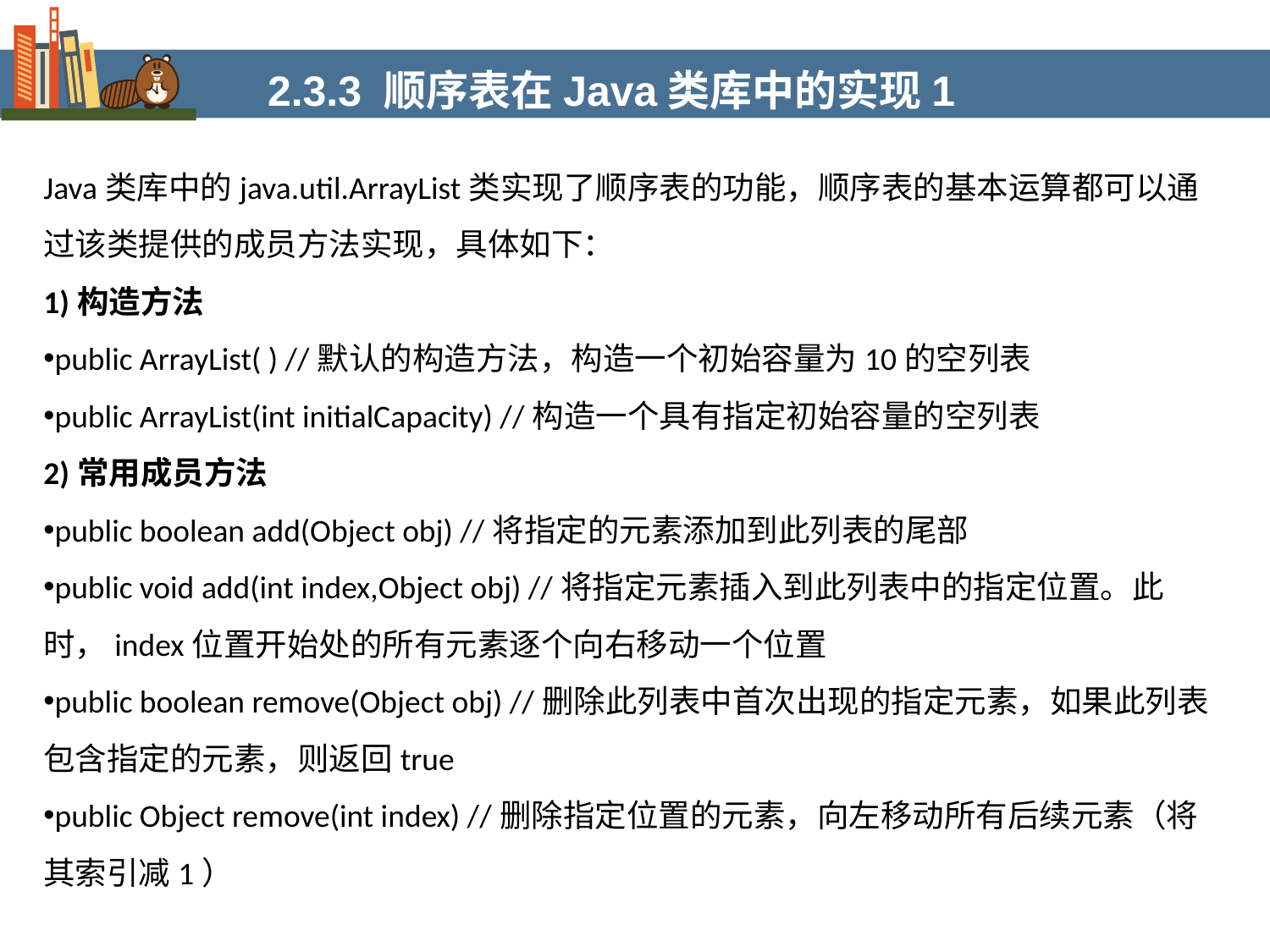

2.3.3 顺序表在Java类库中的实现1
Java类库中的java.util.ArrayList类实现了顺序表的功能，顺序表的基本运算都可以通过该类提供的成员方法实现，具体如下：
1)构造方法
public ArrayList( ) //默认的构造方法，构造一个初始容量为10的空列表
public ArrayList(int initialCapacity) //构造一个具有指定初始容量的空列表
2)常用成员方法
public boolean add(Object obj) //将指定的元素添加到此列表的尾部
public void add(int index,Object obj) //将指定元素插入到此列表中的指定位置。此时，index位置开始处的所有元素逐个向右移动一个位置
public boolean remove(Object obj) //删除此列表中首次出现的指定元素，如果此列表包含指定的元素，则返回true
public Object remove(int index) //删除指定位置的元素，向左移动所有后续元素（将其索引减1）